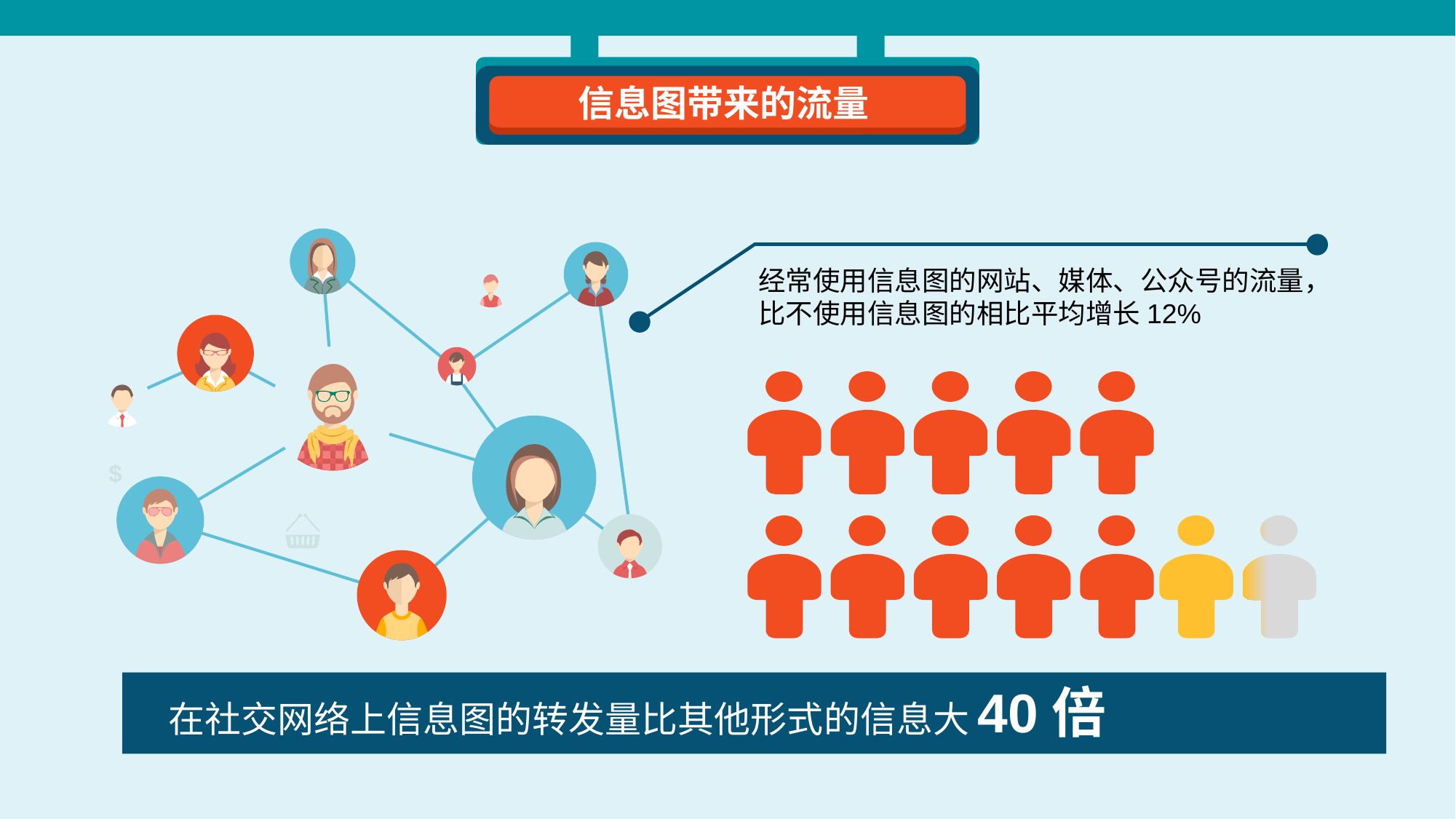

信息图带来的流量

经常使用信息图的网站、媒体、公众号的流量，比不使用信息图的相比平均增长12%

$

   在社交网络上信息图的转发量比其他形式的信息大40倍